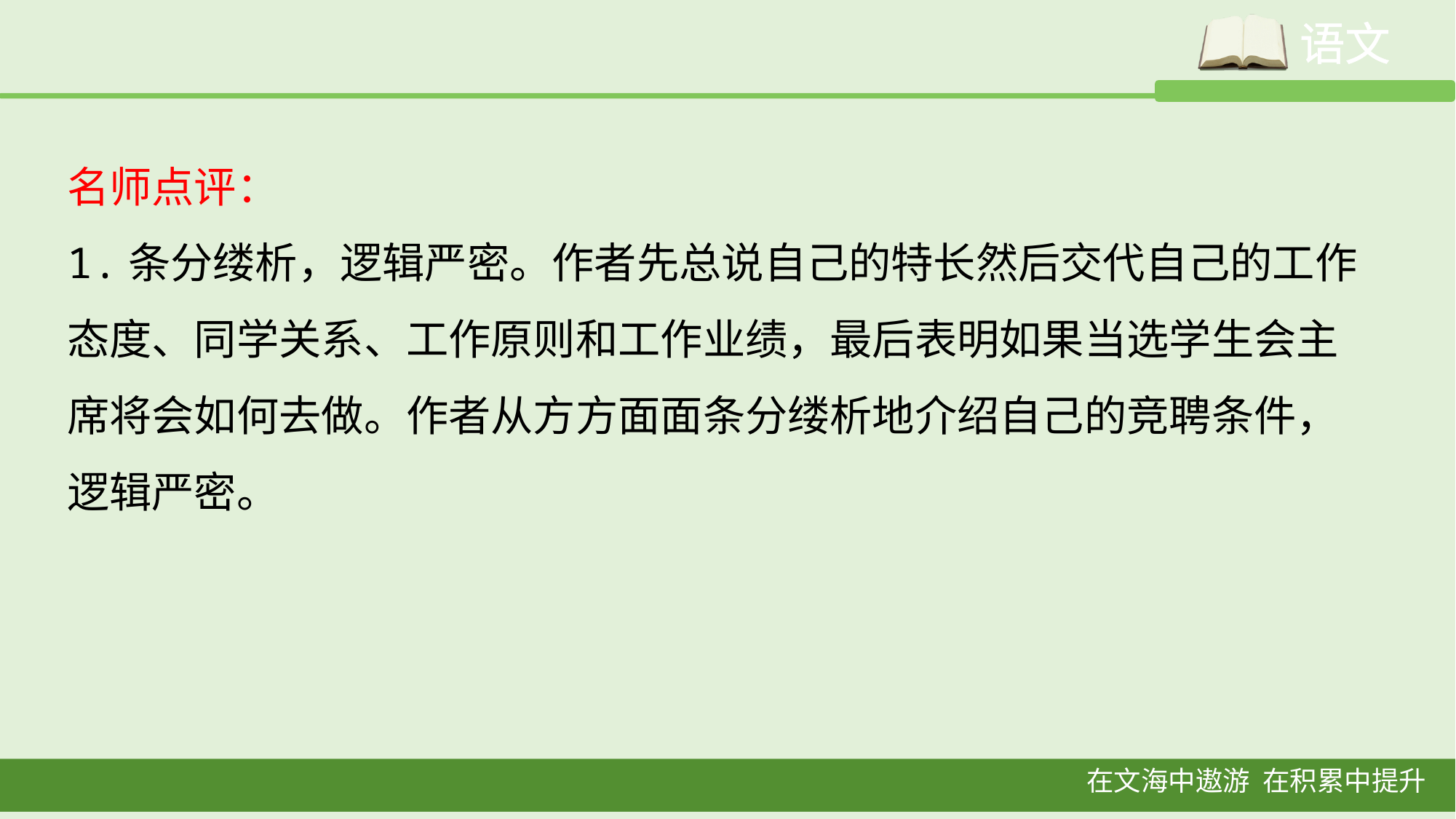

名师点评：
1.条分缕析，逻辑严密。作者先总说自己的特长然后交代自己的工作态度、同学关系、工作原则和工作业绩，最后表明如果当选学生会主席将会如何去做。作者从方方面面条分缕析地介绍自己的竞聘条件，逻辑严密。